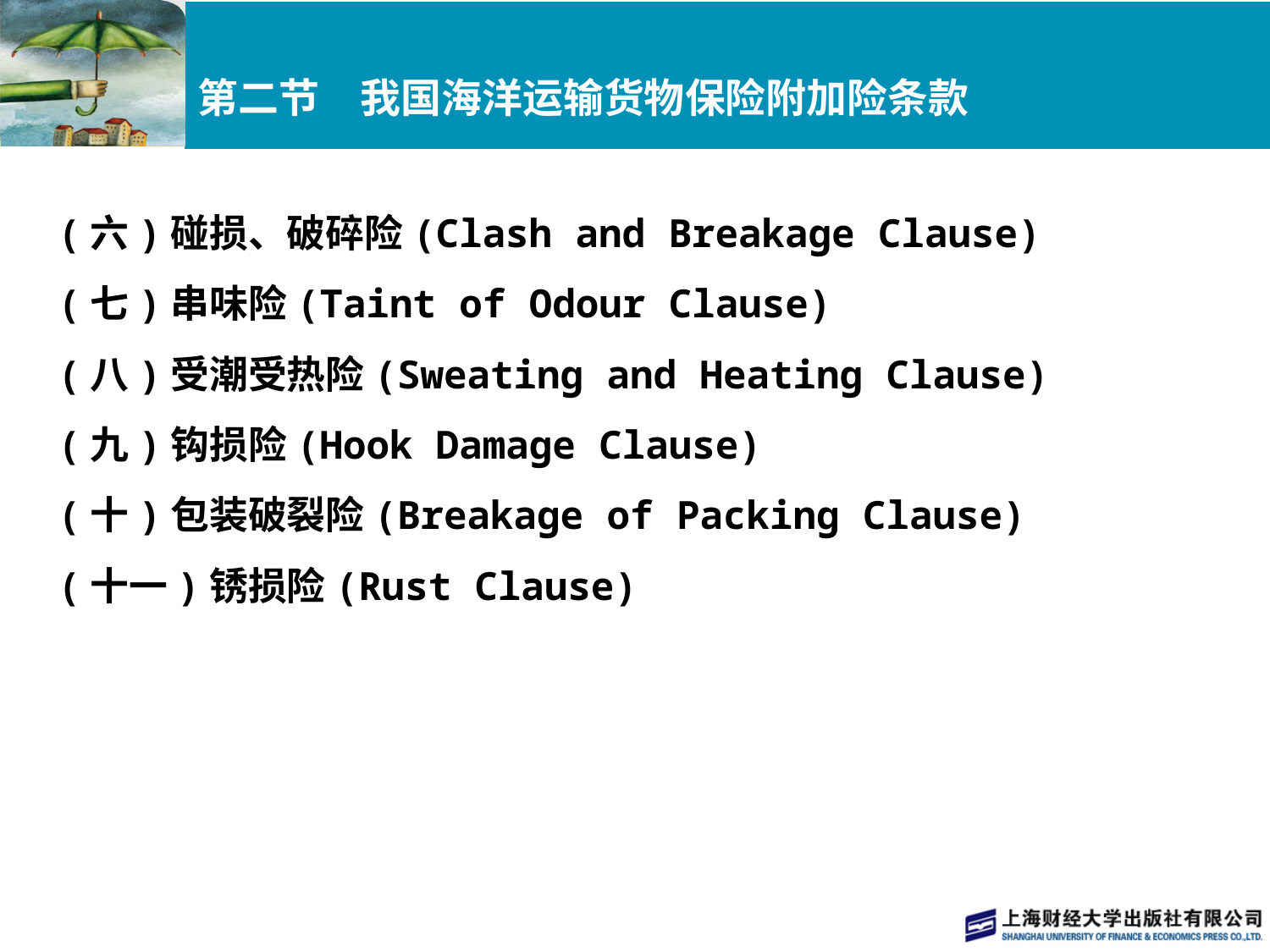

# 第二节　我国海洋运输货物保险附加险条款
(六)碰损、破碎险(Clash and Breakage Clause)
(七)串味险(Taint of Odour Clause)
(八)受潮受热险(Sweating and Heating Clause)
(九)钩损险(Hook Damage Clause)
(十)包装破裂险(Breakage of Packing Clause)
(十一)锈损险(Rust Clause)